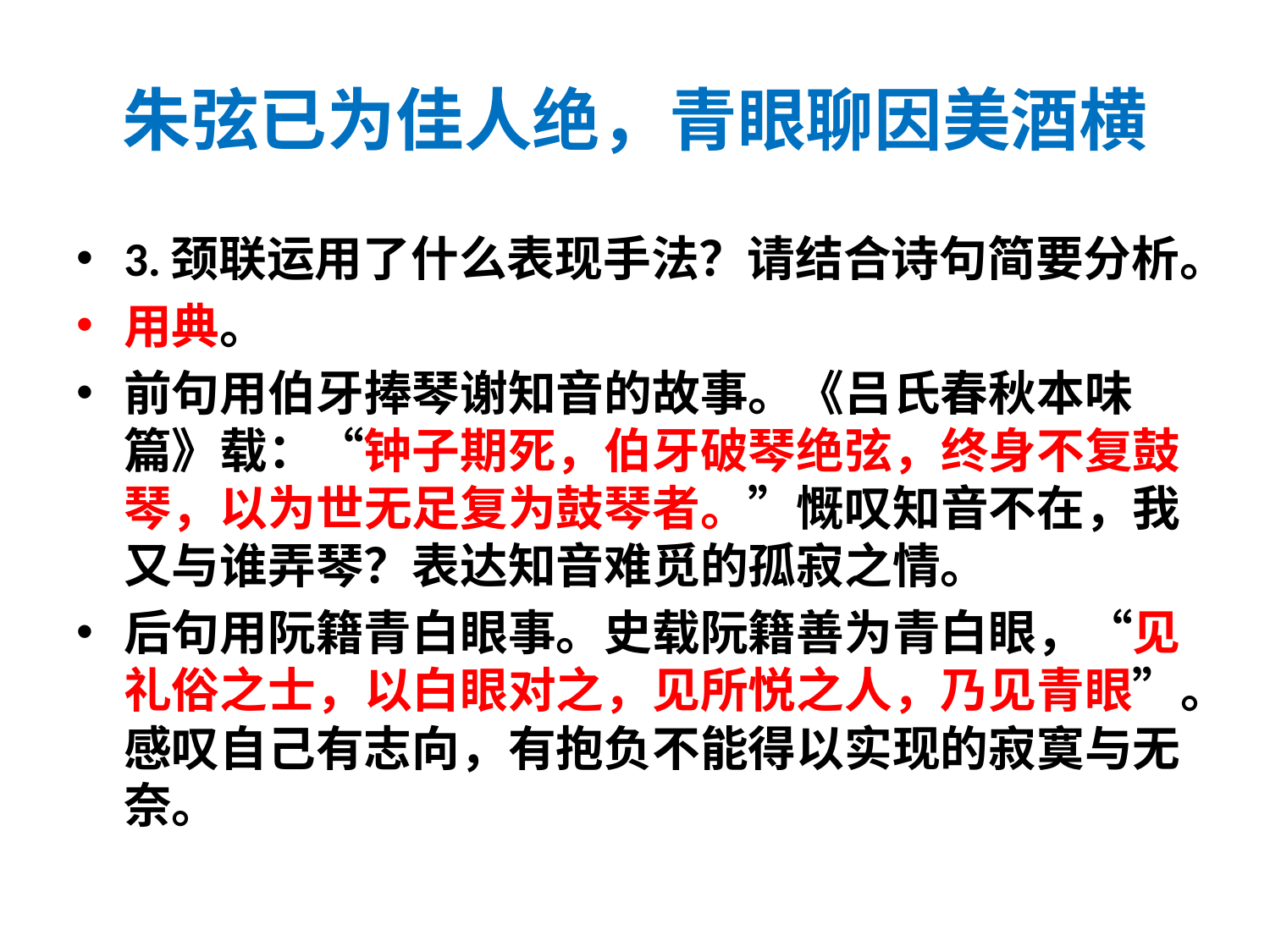

# 朱弦已为佳人绝，青眼聊因美酒横
3.颈联运用了什么表现手法？请结合诗句简要分析。
用典。
前句用伯牙捧琴谢知音的故事。《吕氏春秋本味篇》载：“钟子期死，伯牙破琴绝弦，终身不复鼓琴，以为世无足复为鼓琴者。”慨叹知音不在，我又与谁弄琴？表达知音难觅的孤寂之情。
后句用阮籍青白眼事。史载阮籍善为青白眼，“见礼俗之士，以白眼对之，见所悦之人，乃见青眼”。感叹自己有志向，有抱负不能得以实现的寂寞与无奈。